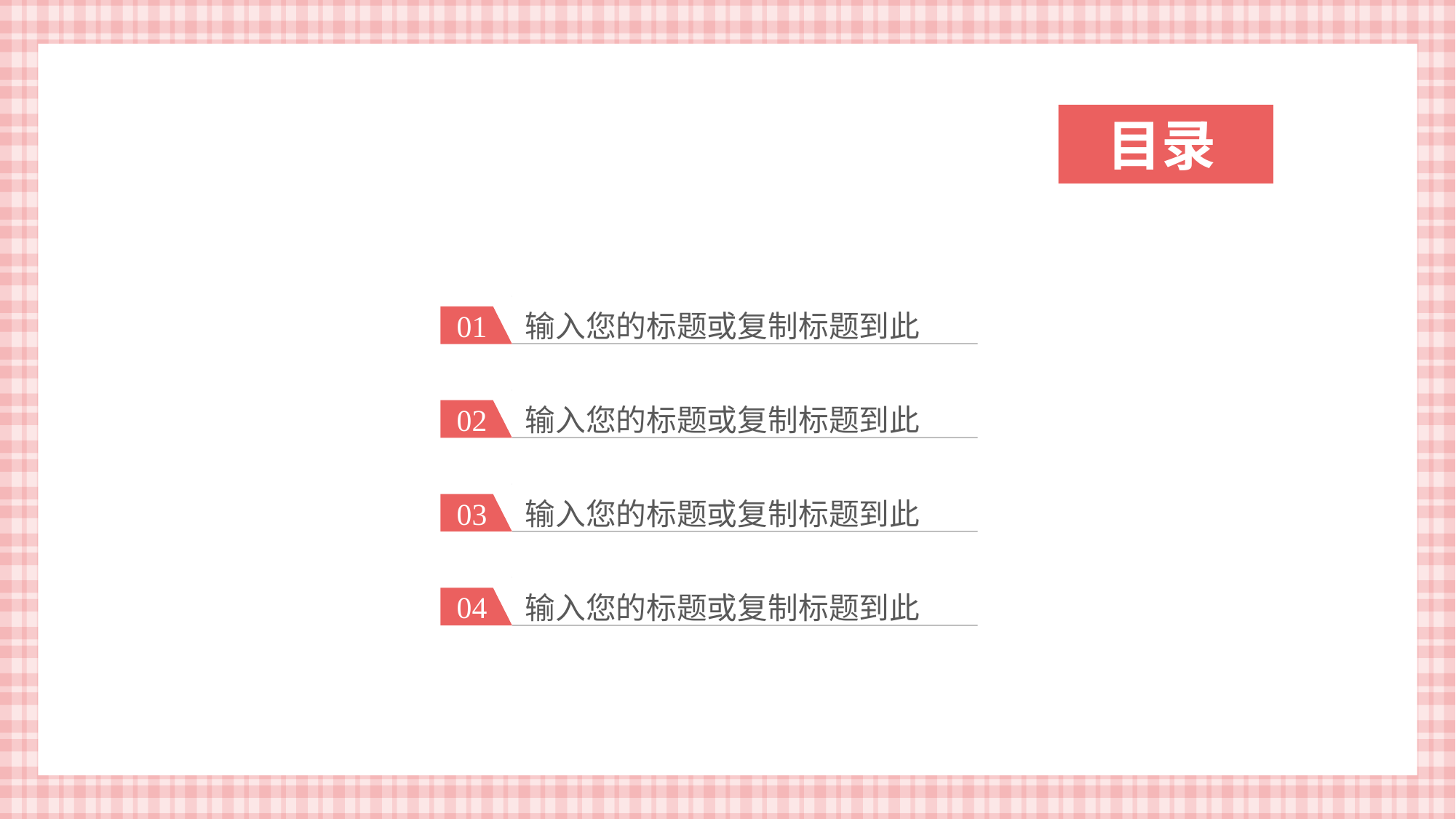

目录
输入您的标题或复制标题到此
01
输入您的标题或复制标题到此
02
输入您的标题或复制标题到此
03
输入您的标题或复制标题到此
04